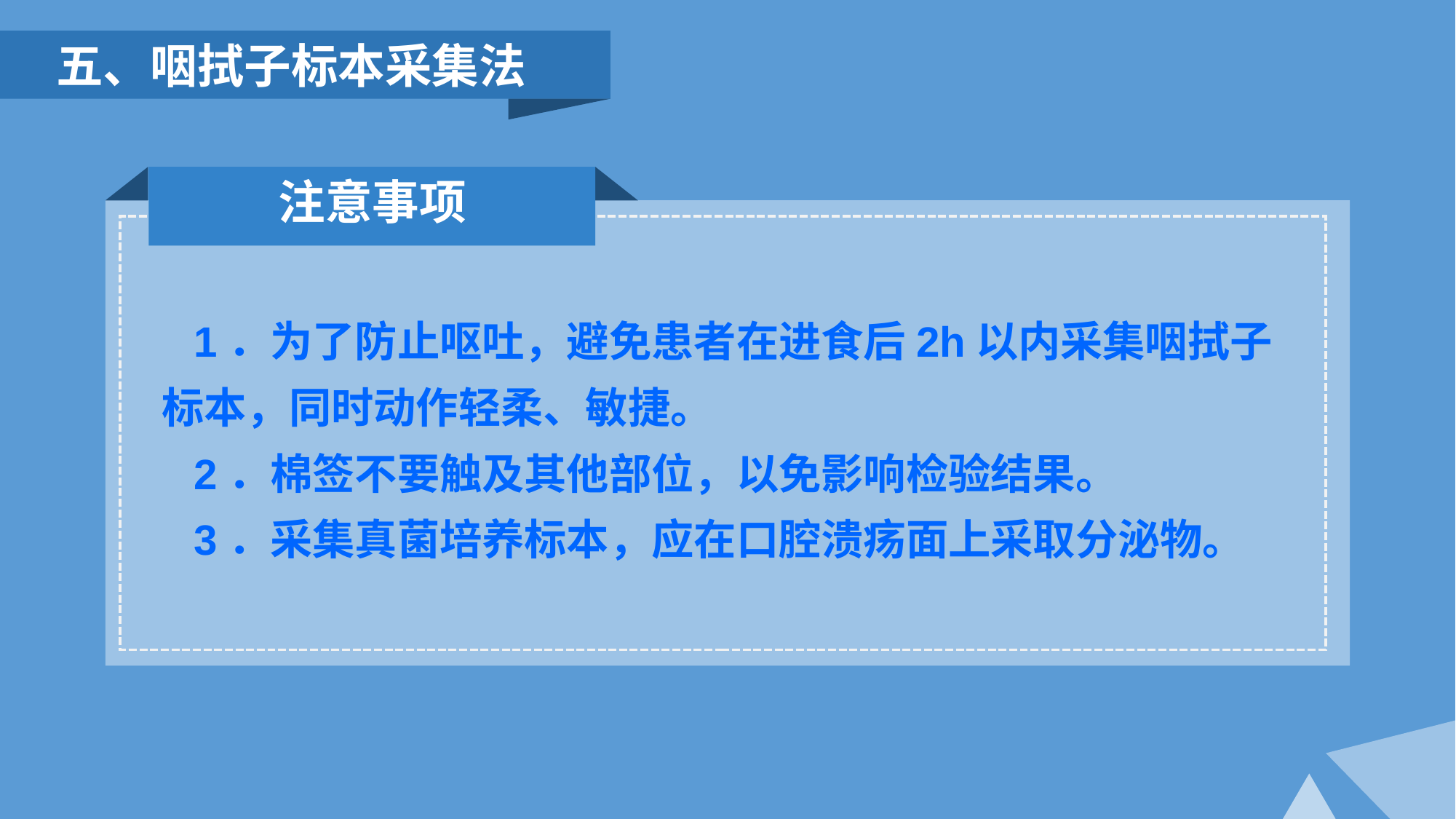

五、咽拭子标本采集法

注意事项

1．为了防止呕吐，避免患者在进食后2h以内采集咽拭子标本，同时动作轻柔、敏捷。
2．棉签不要触及其他部位，以免影响检验结果。
3．采集真菌培养标本，应在口腔溃疡面上采取分泌物。